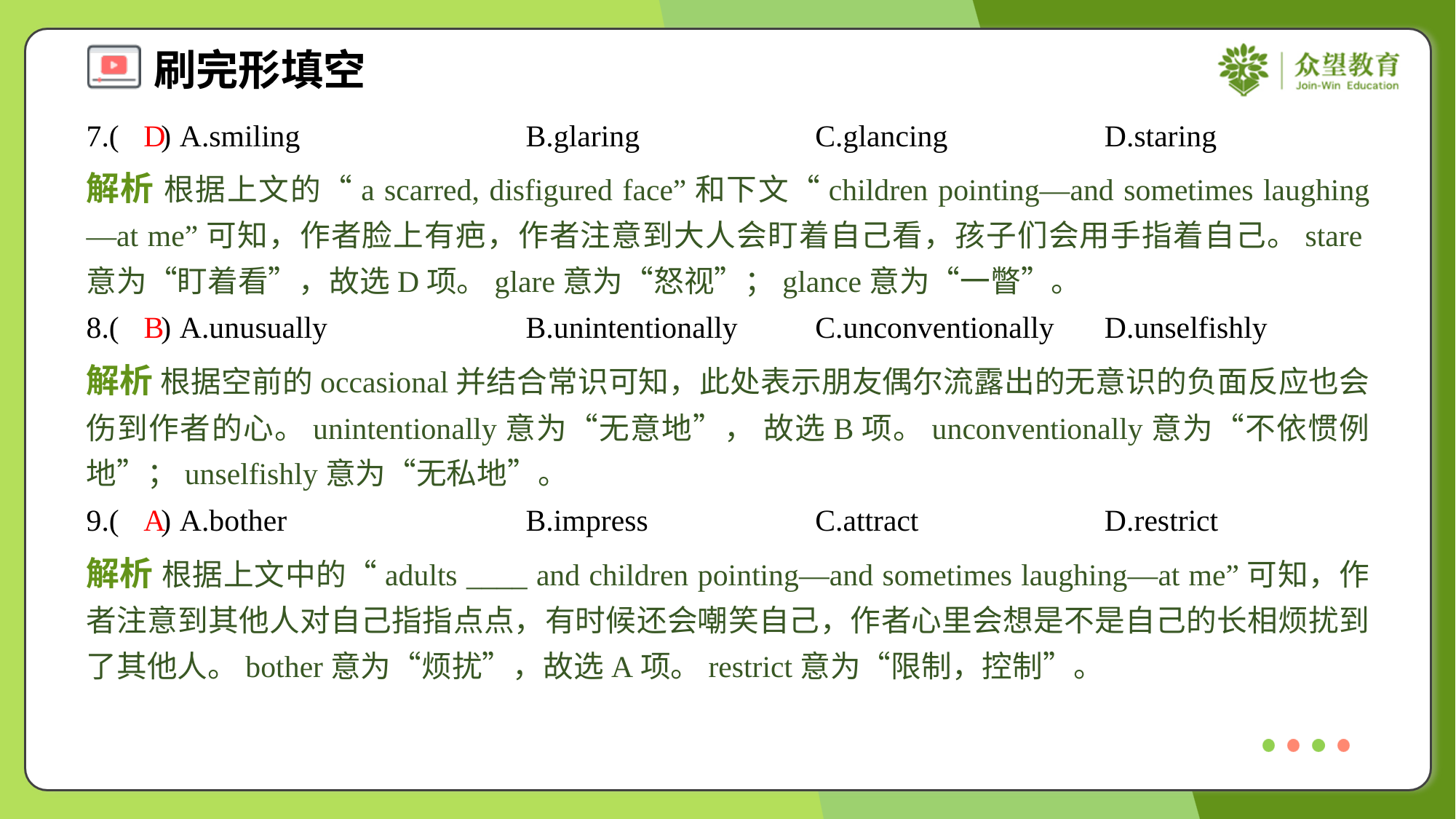

7.(     ) A.smiling	B.glaring	C.glancing	D.staring
D
解析 根据上文的“a scarred, disfigured face”和下文“children pointing—and sometimes laughing—at me”可知，作者脸上有疤，作者注意到大人会盯着自己看，孩子们会用手指着自己。stare意为“盯着看”，故选D项。glare意为“怒视”；glance意为“一瞥”。
8.(     ) A.unusually	B.unintentionally	C.unconventionally	D.unselfishly
B
解析 根据空前的occasional并结合常识可知，此处表示朋友偶尔流露出的无意识的负面反应也会伤到作者的心。unintentionally意为“无意地”， 故选B项。unconventionally意为“不依惯例地”；unselfishly意为“无私地”。
9.(     ) A.bother	B.impress	C.attract	D.restrict
A
解析 根据上文中的“adults ____ and children pointing—and sometimes laughing—at me”可知，作者注意到其他人对自己指指点点，有时候还会嘲笑自己，作者心里会想是不是自己的长相烦扰到了其他人。bother意为“烦扰”，故选A项。restrict意为“限制，控制”。